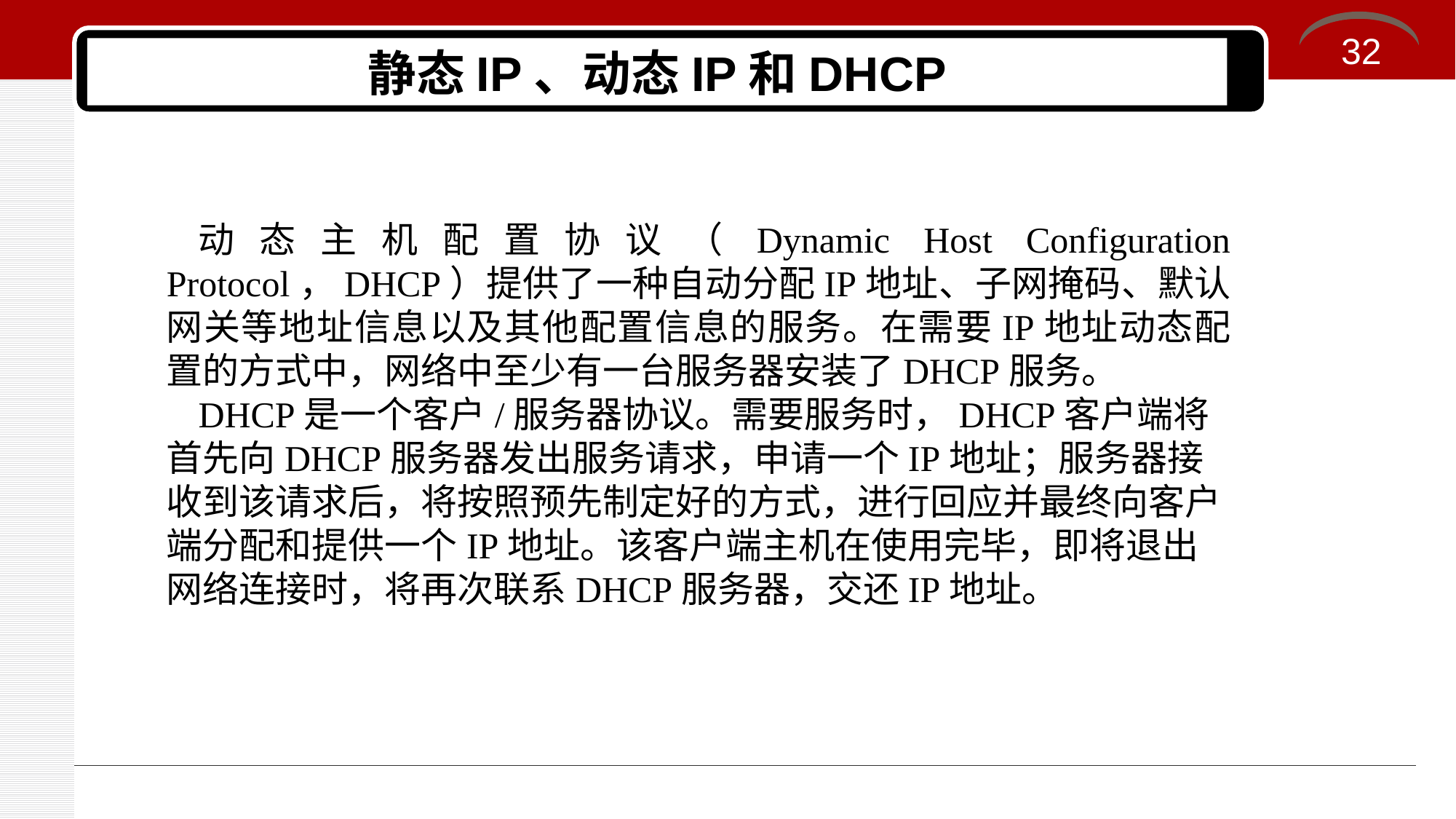

32
# 静态IP、动态IP和DHCP
动态主机配置协议（Dynamic Host Configuration Protocol，DHCP）提供了一种自动分配IP地址、子网掩码、默认网关等地址信息以及其他配置信息的服务。在需要IP地址动态配置的方式中，网络中至少有一台服务器安装了DHCP服务。
DHCP是一个客户/服务器协议。需要服务时，DHCP客户端将首先向DHCP服务器发出服务请求，申请一个IP地址；服务器接收到该请求后，将按照预先制定好的方式，进行回应并最终向客户端分配和提供一个IP地址。该客户端主机在使用完毕，即将退出网络连接时，将再次联系DHCP服务器，交还IP地址。